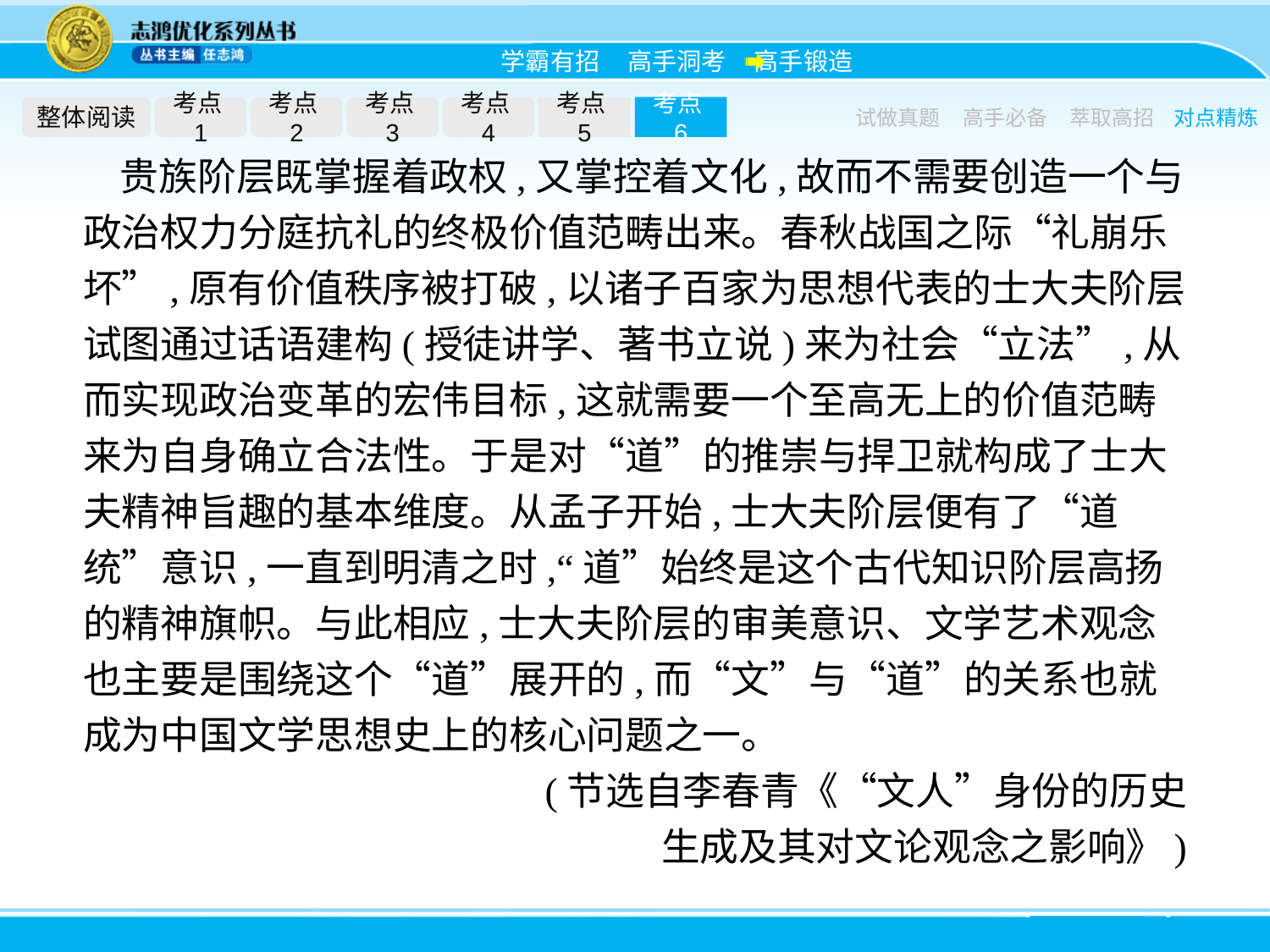

整体阅读
考点1
考点2
考点3
考点4
考点5
考点6
试做真题
高手必备
萃取高招
对点精炼
贵族阶层既掌握着政权,又掌控着文化,故而不需要创造一个与政治权力分庭抗礼的终极价值范畴出来。春秋战国之际“礼崩乐坏”,原有价值秩序被打破,以诸子百家为思想代表的士大夫阶层试图通过话语建构(授徒讲学、著书立说)来为社会“立法”,从而实现政治变革的宏伟目标,这就需要一个至高无上的价值范畴来为自身确立合法性。于是对“道”的推崇与捍卫就构成了士大夫精神旨趣的基本维度。从孟子开始,士大夫阶层便有了“道统”意识,一直到明清之时,“道”始终是这个古代知识阶层高扬的精神旗帜。与此相应,士大夫阶层的审美意识、文学艺术观念也主要是围绕这个“道”展开的,而“文”与“道”的关系也就成为中国文学思想史上的核心问题之一。
(节选自李春青《“文人”身份的历史
生成及其对文论观念之影响》)